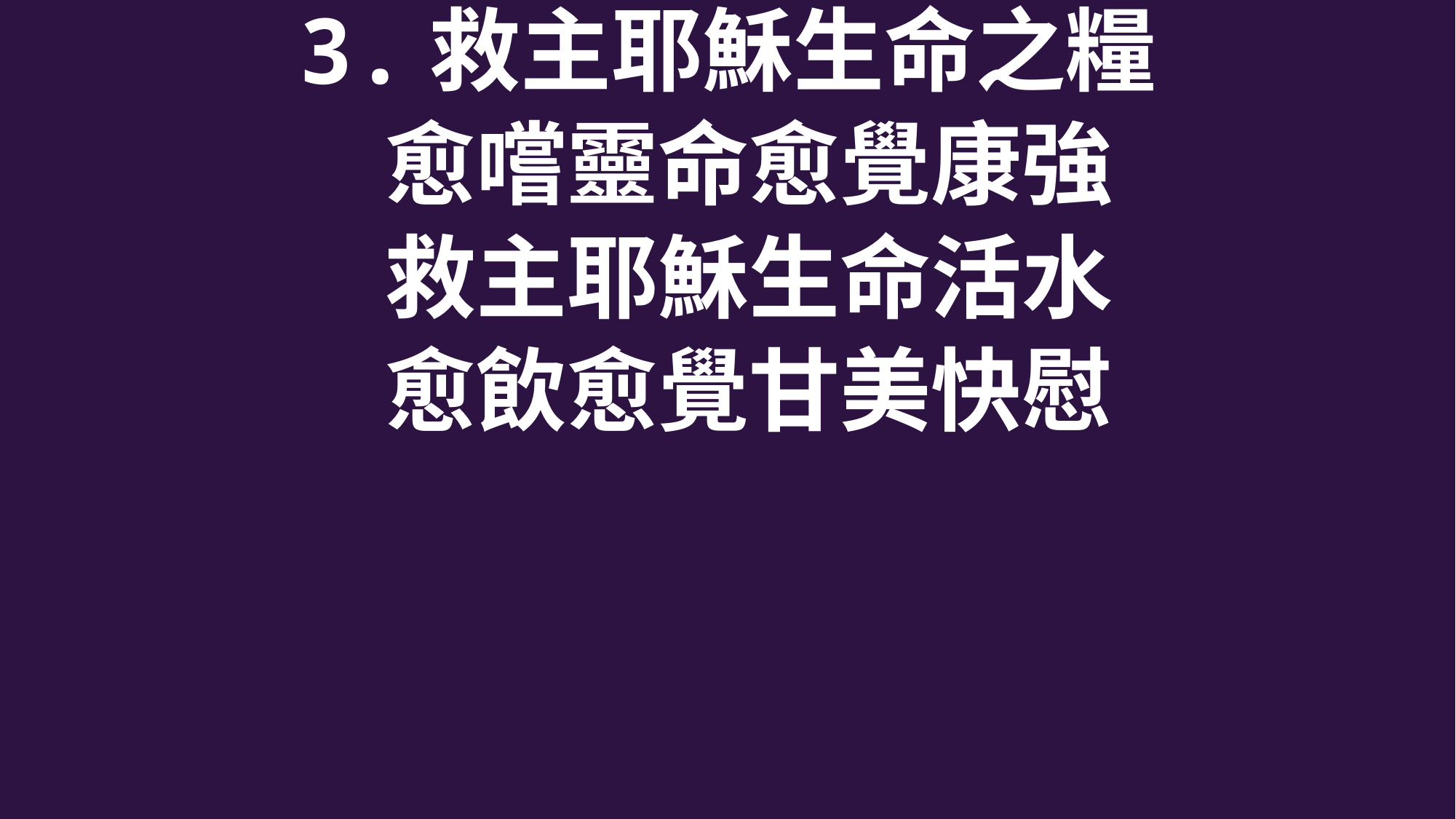

3.救主耶穌生命之糧
 愈嚐靈命愈覺康強
 救主耶穌生命活水
 愈飲愈覺甘美快慰